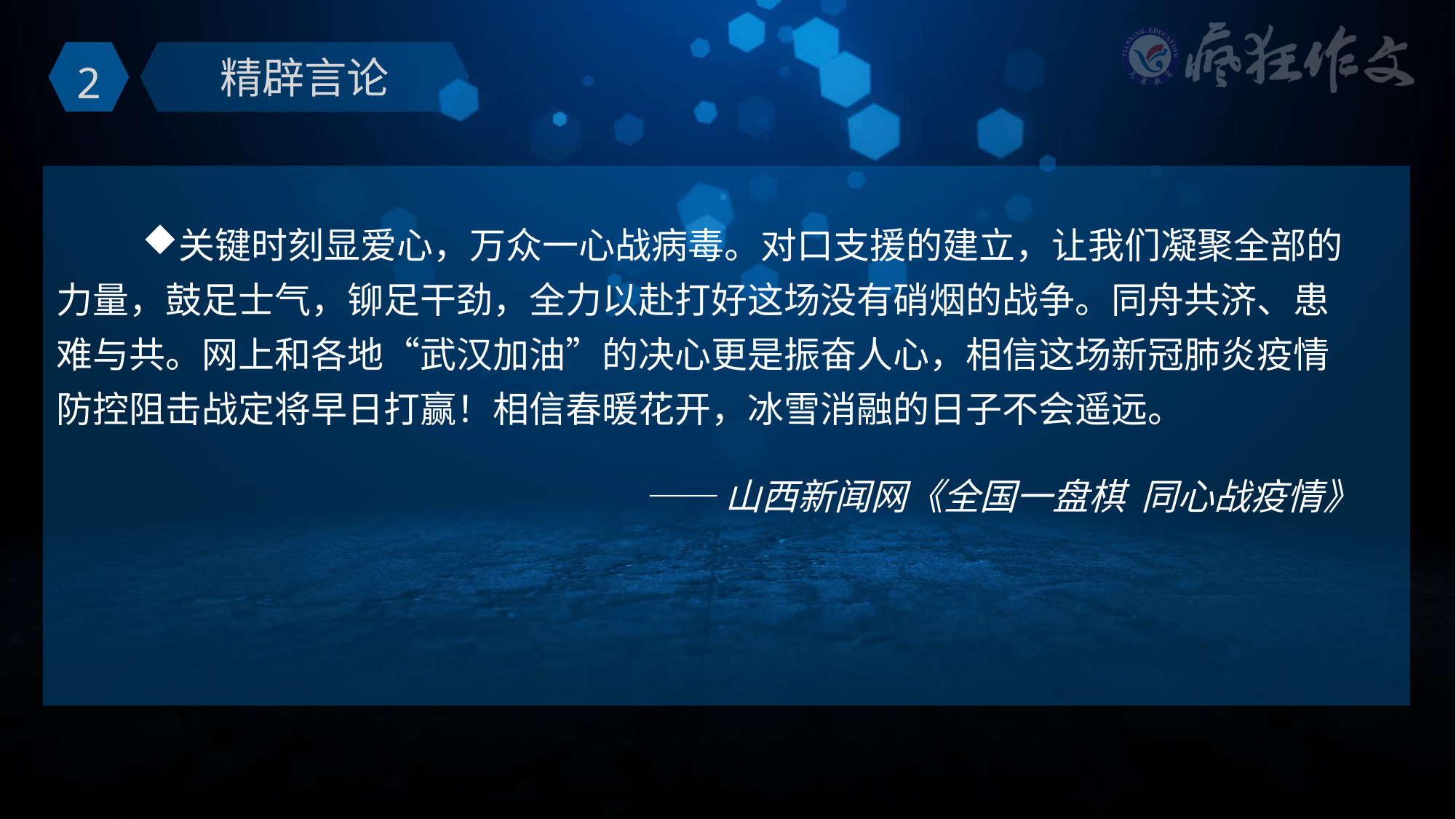

2
精辟言论

关键时刻显爱心，万众一心战病毒。对口支援的建立，让我们凝聚全部的力量，鼓足士气，铆足干劲，全力以赴打好这场没有硝烟的战争。同舟共济、患难与共。网上和各地“武汉加油”的决心更是振奋人心，相信这场新冠肺炎疫情防控阻击战定将早日打赢！相信春暖花开，冰雪消融的日子不会遥远。

——山西新闻网《全国一盘棋  同心战疫情》